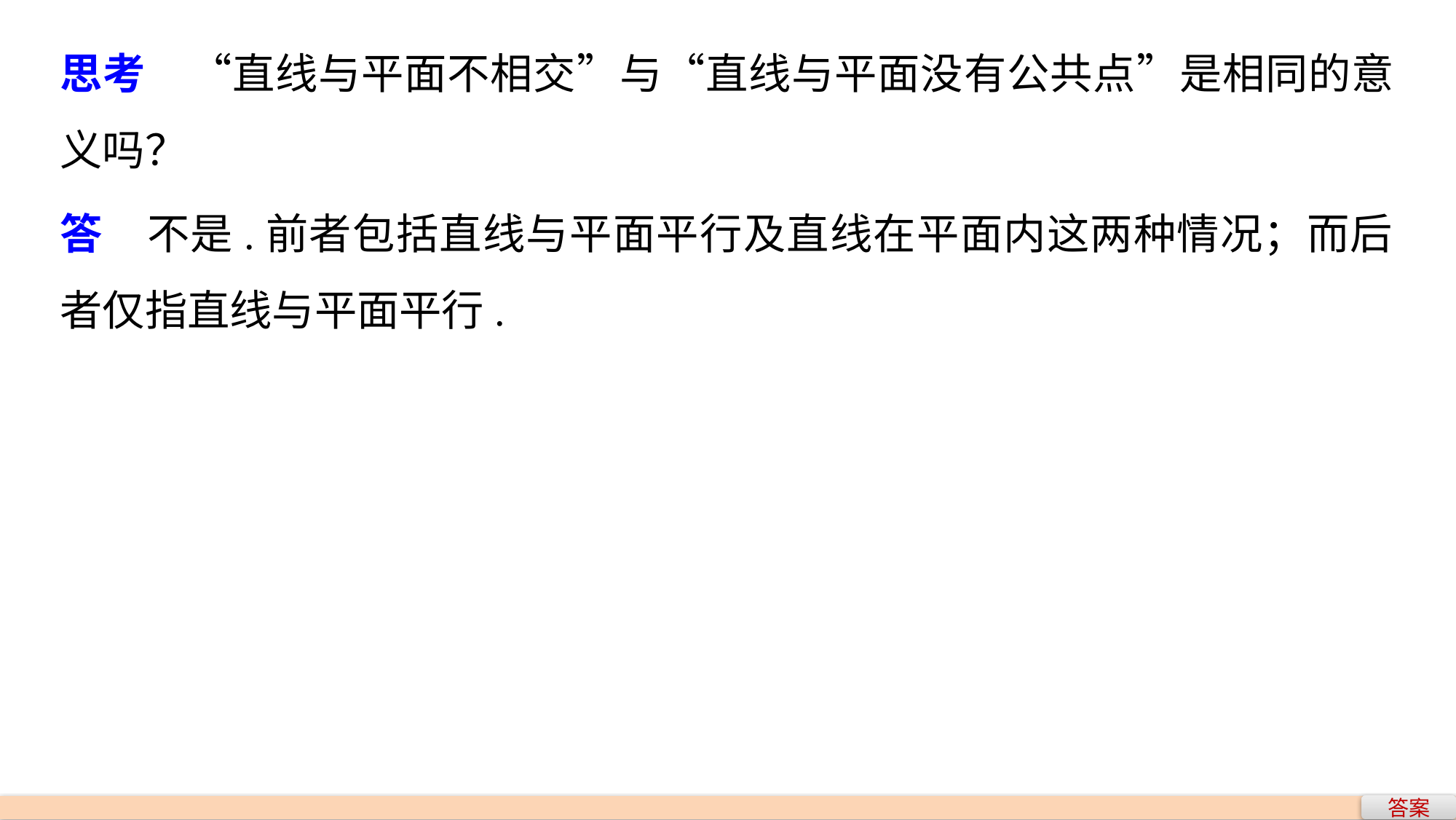

思考　“直线与平面不相交”与“直线与平面没有公共点”是相同的意义吗？
答　不是.前者包括直线与平面平行及直线在平面内这两种情况；而后者仅指直线与平面平行.
答案